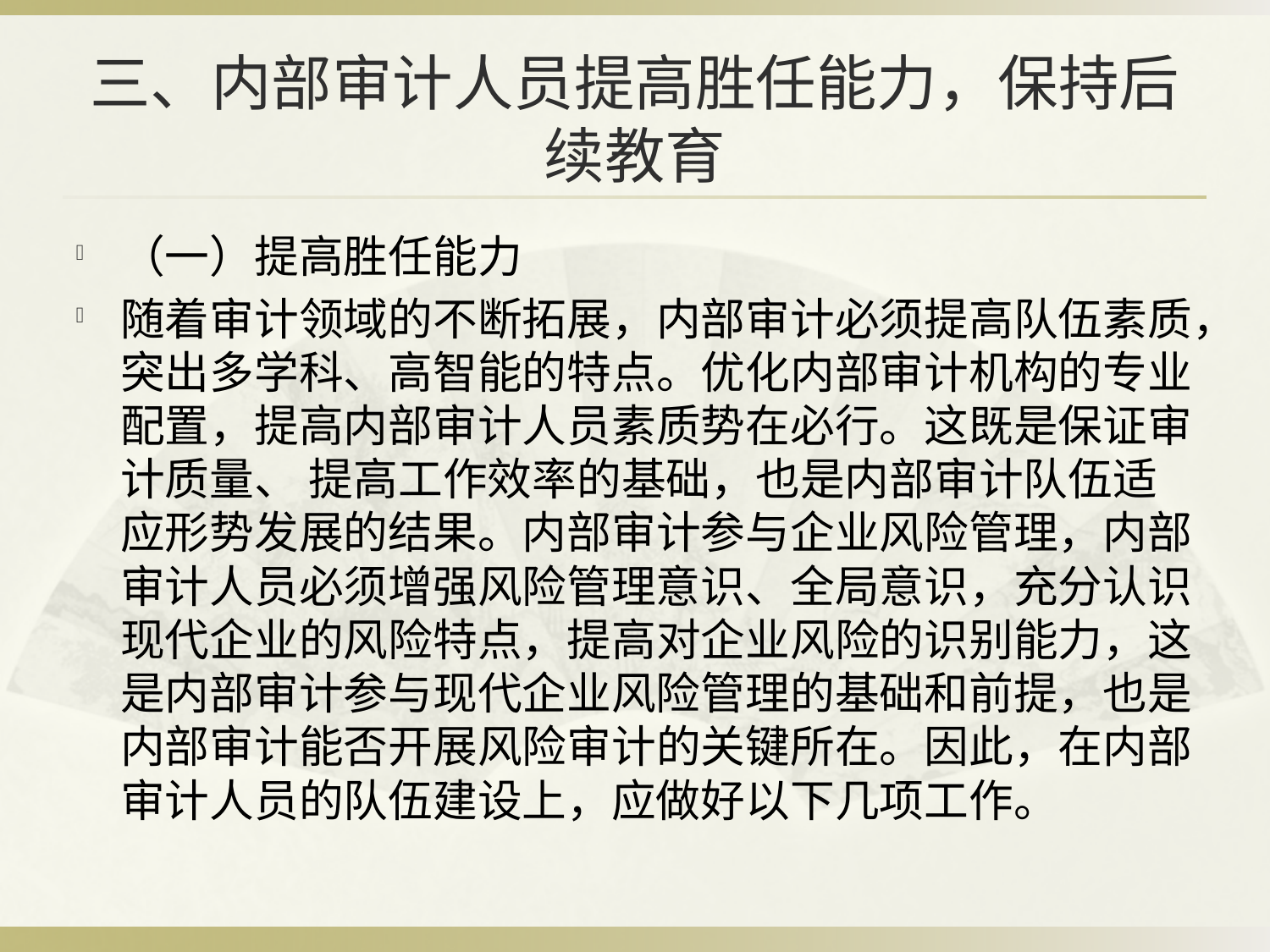

# 三、内部审计人员提高胜任能力，保持后续教育
（一）提高胜任能力
随着审计领域的不断拓展，内部审计必须提高队伍素质，突出多学科、高智能的特点。优化内部审计机构的专业配置，提高内部审计人员素质势在必行。这既是保证审计质量、 提高工作效率的基础，也是内部审计队伍适应形势发展的结果。内部审计参与企业风险管理，内部审计人员必须增强风险管理意识、全局意识，充分认识现代企业的风险特点，提高对企业风险的识别能力，这是内部审计参与现代企业风险管理的基础和前提，也是内部审计能否开展风险审计的关键所在。因此，在内部审计人员的队伍建设上，应做好以下几项工作。